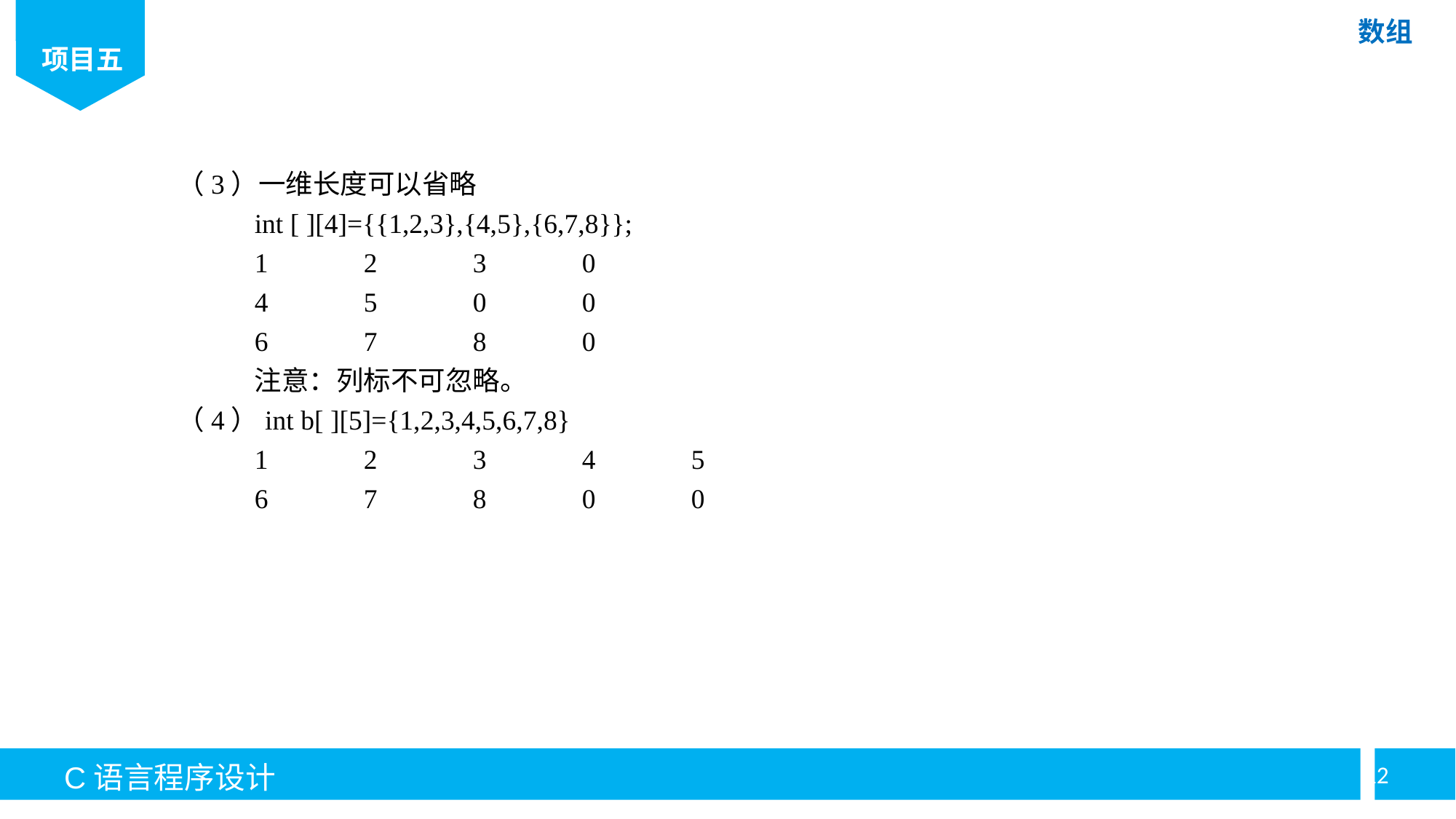

（3）一维长度可以省略
	int [ ][4]={{1,2,3},{4,5},{6,7,8}};
	1	2	3	0
	4	5	0	0
	6	7	8	0
	注意：列标不可忽略。
（4）int b[ ][5]={1,2,3,4,5,6,7,8}
	1	2	3	4	5
	6	7	8	0	0